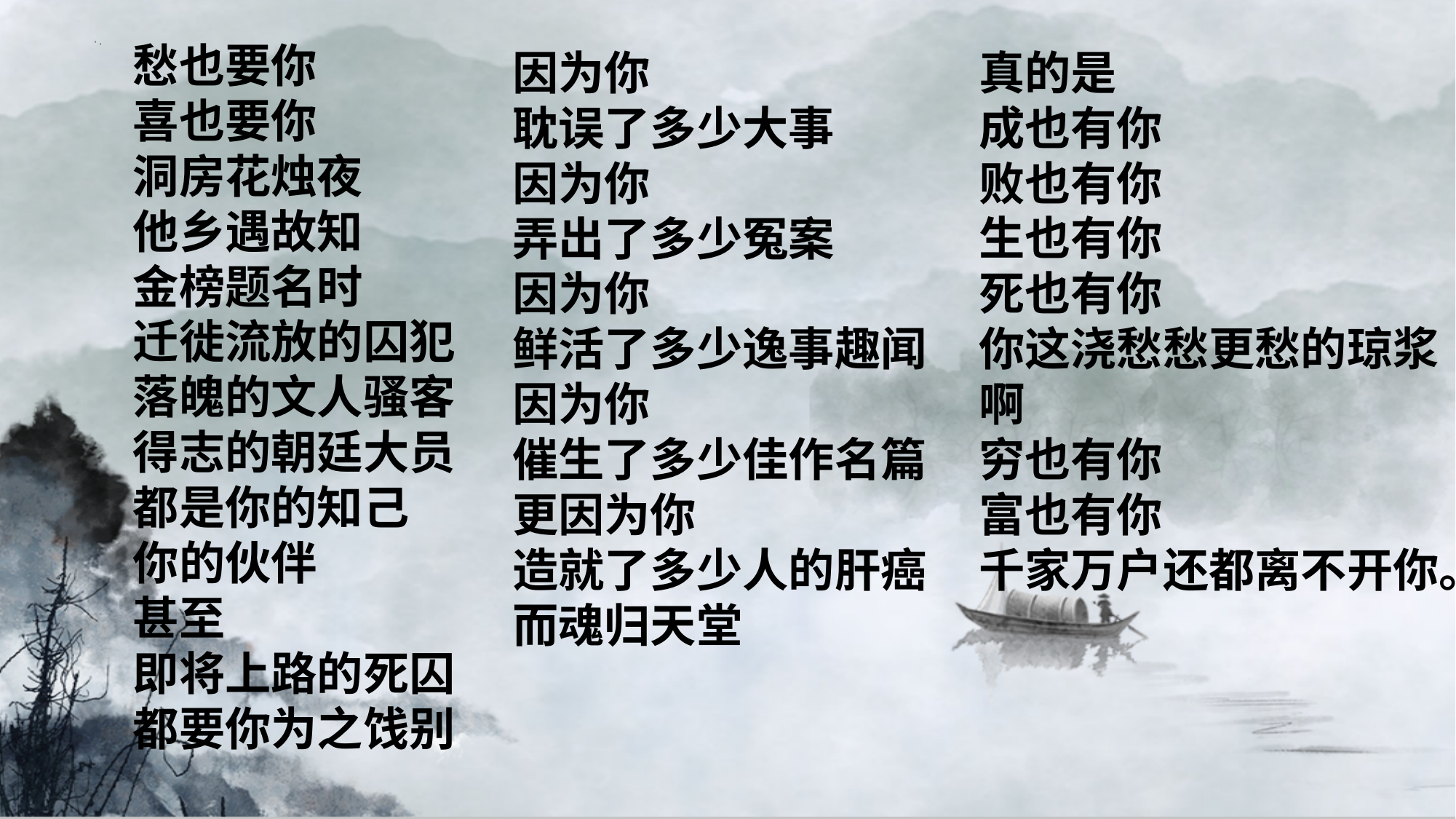

愁也要你
喜也要你
洞房花烛夜
他乡遇故知
金榜题名时
迁徙流放的囚犯
落魄的文人骚客
得志的朝廷大员
都是你的知己
你的伙伴
甚至
即将上路的死囚
都要你为之饯别
因为你
耽误了多少大事
因为你
弄出了多少冤案
因为你
鲜活了多少逸事趣闻
因为你
催生了多少佳作名篇
更因为你
造就了多少人的肝癌
而魂归天堂
真的是
成也有你
败也有你
生也有你
死也有你
你这浇愁愁更愁的琼浆啊
穷也有你
富也有你
千家万户还都离不开你。